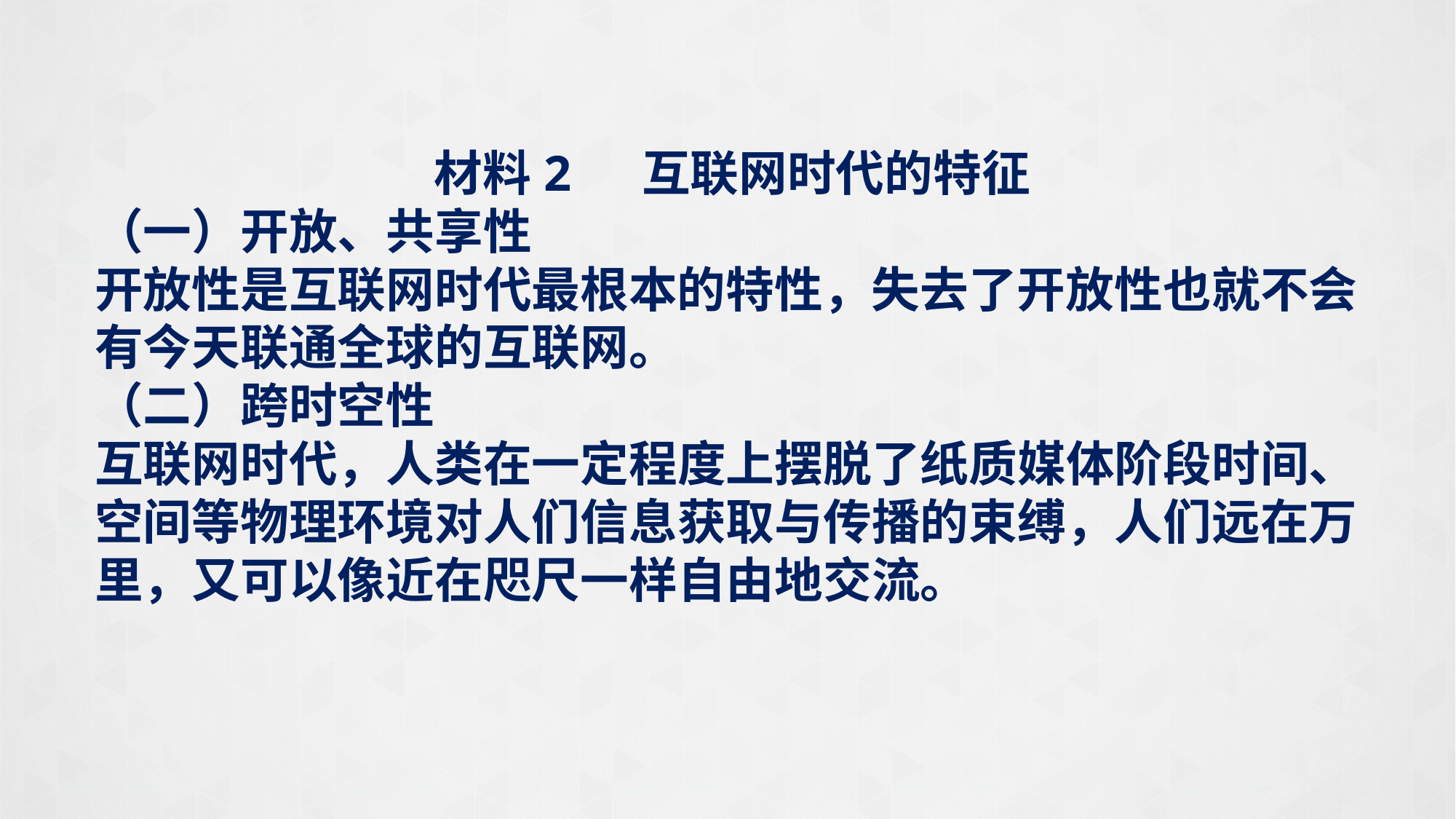

材料2  互联网时代的特征
（一）开放、共享性
开放性是互联网时代最根本的特性，失去了开放性也就不会有今天联通全球的互联网。
（二）跨时空性
互联网时代，人类在一定程度上摆脱了纸质媒体阶段时间、空间等物理环境对人们信息获取与传播的束缚，人们远在万里，又可以像近在咫尺一样自由地交流。